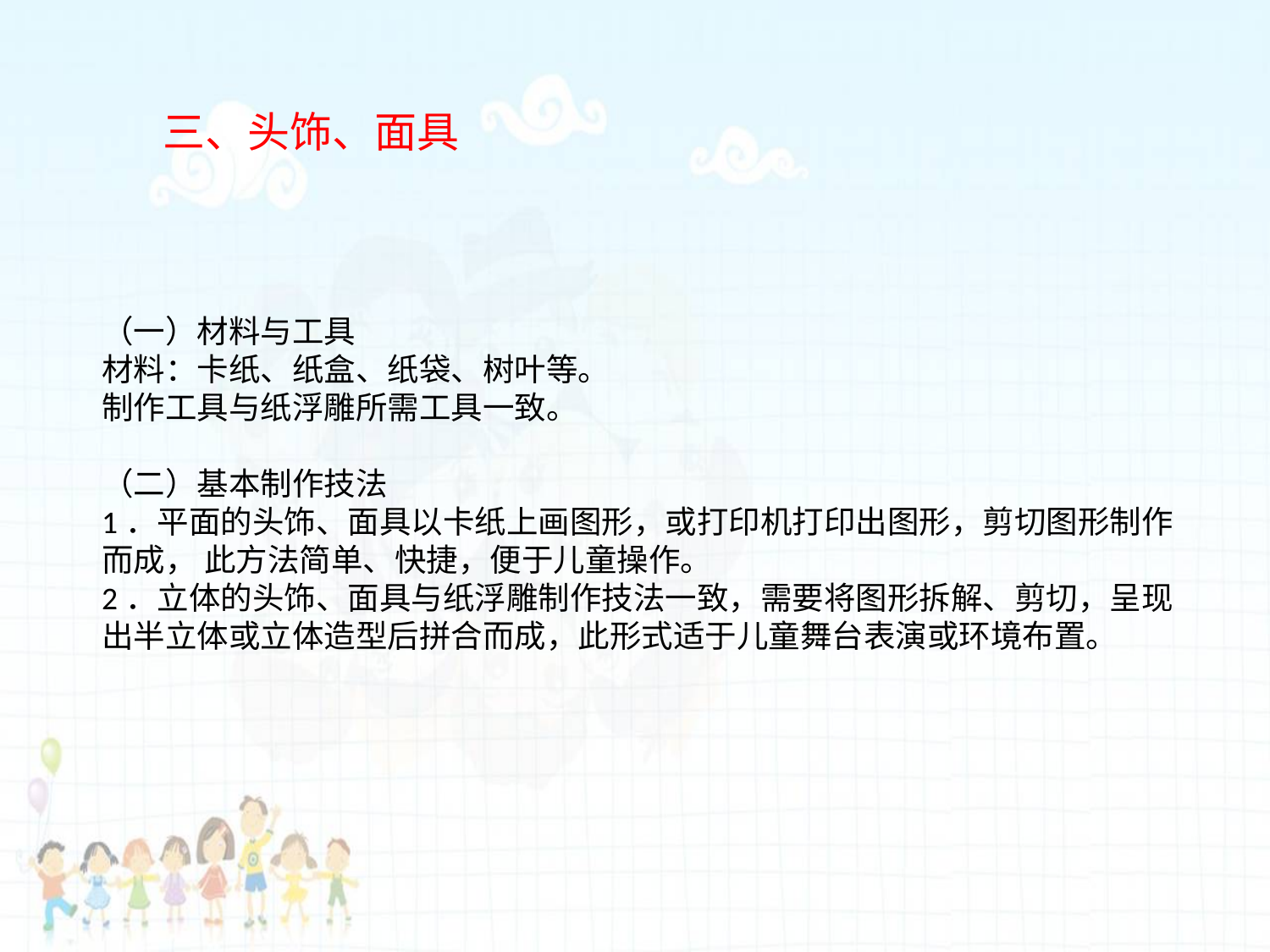

三、头饰、面具
（一）材料与工具
材料：卡纸、纸盒、纸袋、树叶等。
制作工具与纸浮雕所需工具一致。

（二）基本制作技法
1．平面的头饰、面具以卡纸上画图形，或打印机打印出图形，剪切图形制作而成， 此方法简单、快捷，便于儿童操作。
2．立体的头饰、面具与纸浮雕制作技法一致，需要将图形拆解、剪切，呈现出半立体或立体造型后拼合而成，此形式适于儿童舞台表演或环境布置。